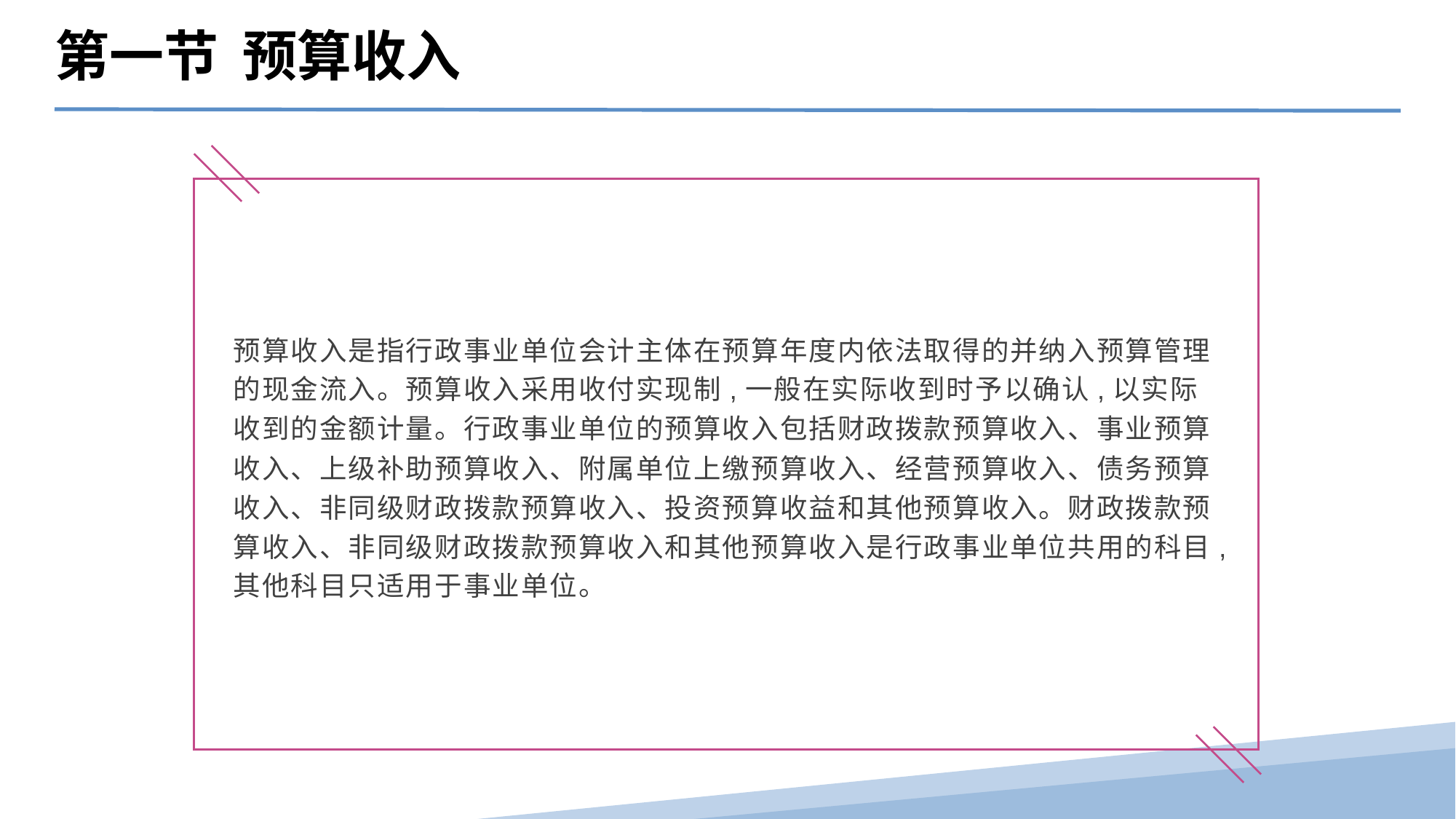

第一节  预算收入

预算收入是指行政事业单位会计主体在预算年度内依法取得的并纳入预算管理的现金流入。预算收入采用收付实现制,一般在实际收到时予以确认,以实际收到的金额计量。行政事业单位的预算收入包括财政拨款预算收入、事业预算收入、上级补助预算收入、附属单位上缴预算收入、经营预算收入、债务预算收入、非同级财政拨款预算收入、投资预算收益和其他预算收入。财政拨款预算收入、非同级财政拨款预算收入和其他预算收入是行政事业单位共用的科目,其他科目只适用于事业单位。